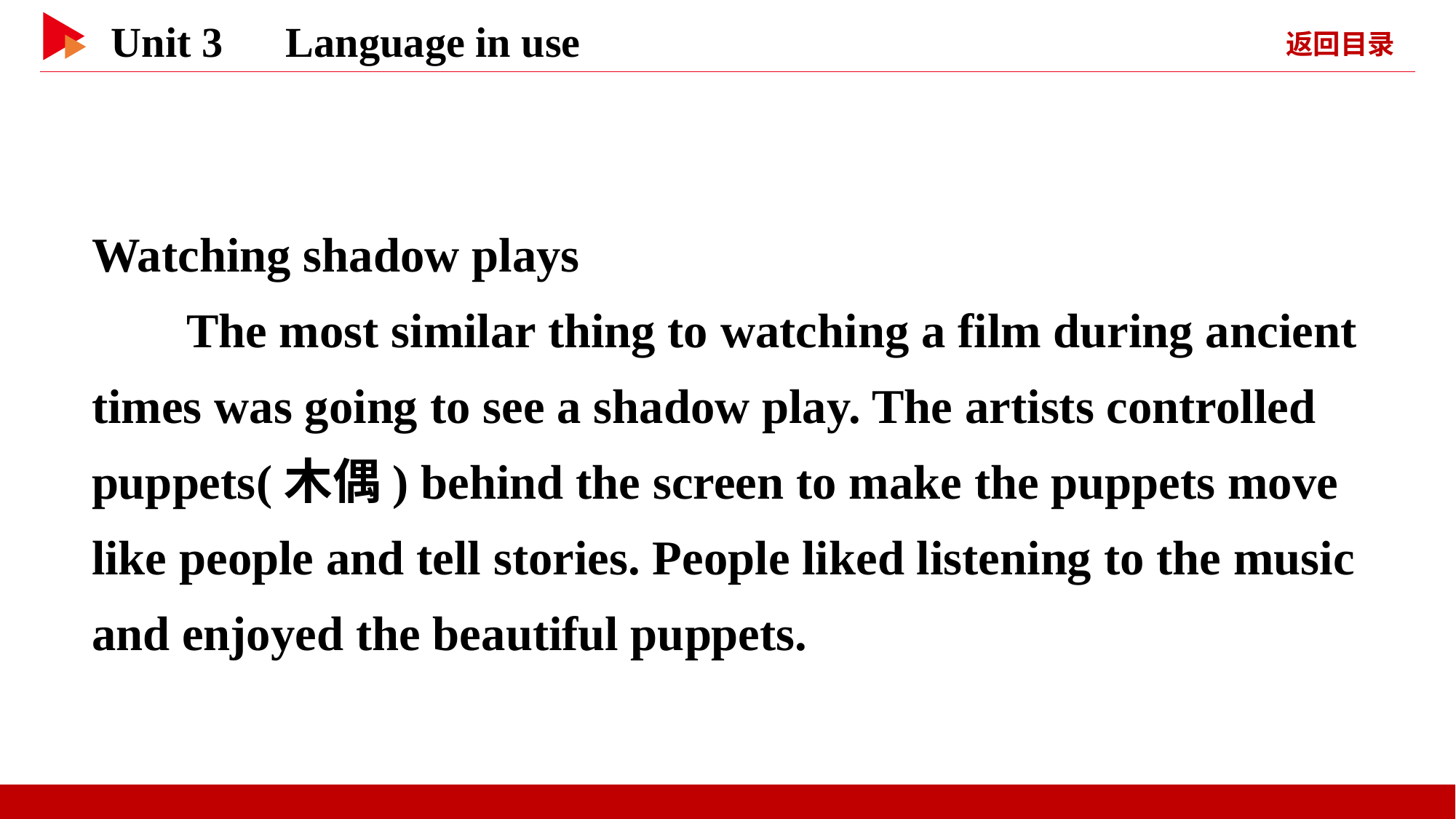

Watching shadow plays
     The most similar thing to watching a film during ancient times was going to see a shadow play. The artists controlled puppets(木偶) behind the screen to make the puppets move like people and tell stories. People liked listening to the music and enjoyed the beautiful puppets.